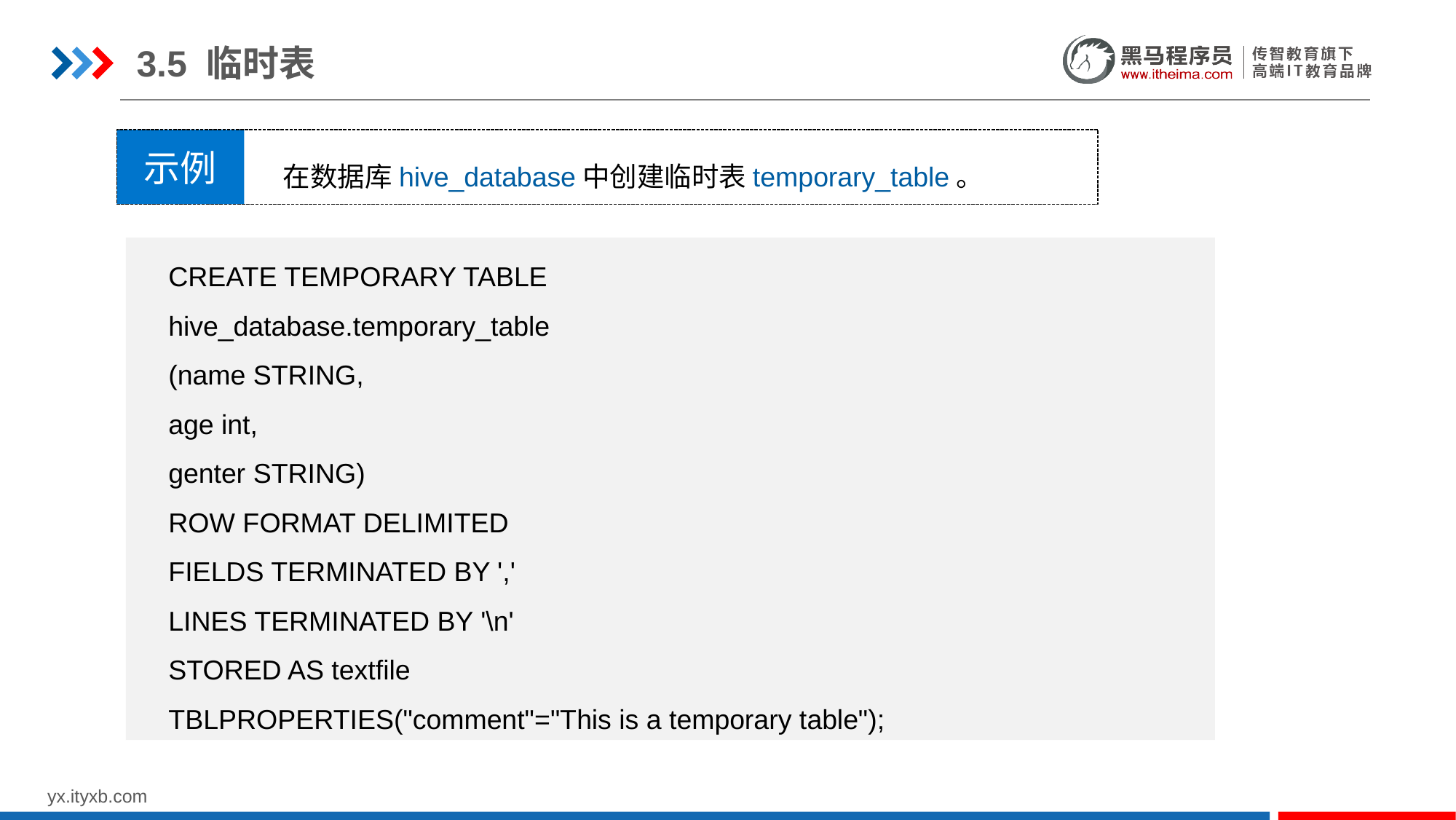

3.5 临时表

示例
在数据库hive_database中创建临时表temporary_table。
CREATE TEMPORARY TABLE
hive_database.temporary_table
(name STRING,
age int,
genter STRING)
ROW FORMAT DELIMITED
FIELDS TERMINATED BY ','
LINES TERMINATED BY '\n'
STORED AS textfile
TBLPROPERTIES("comment"="This is a temporary table");